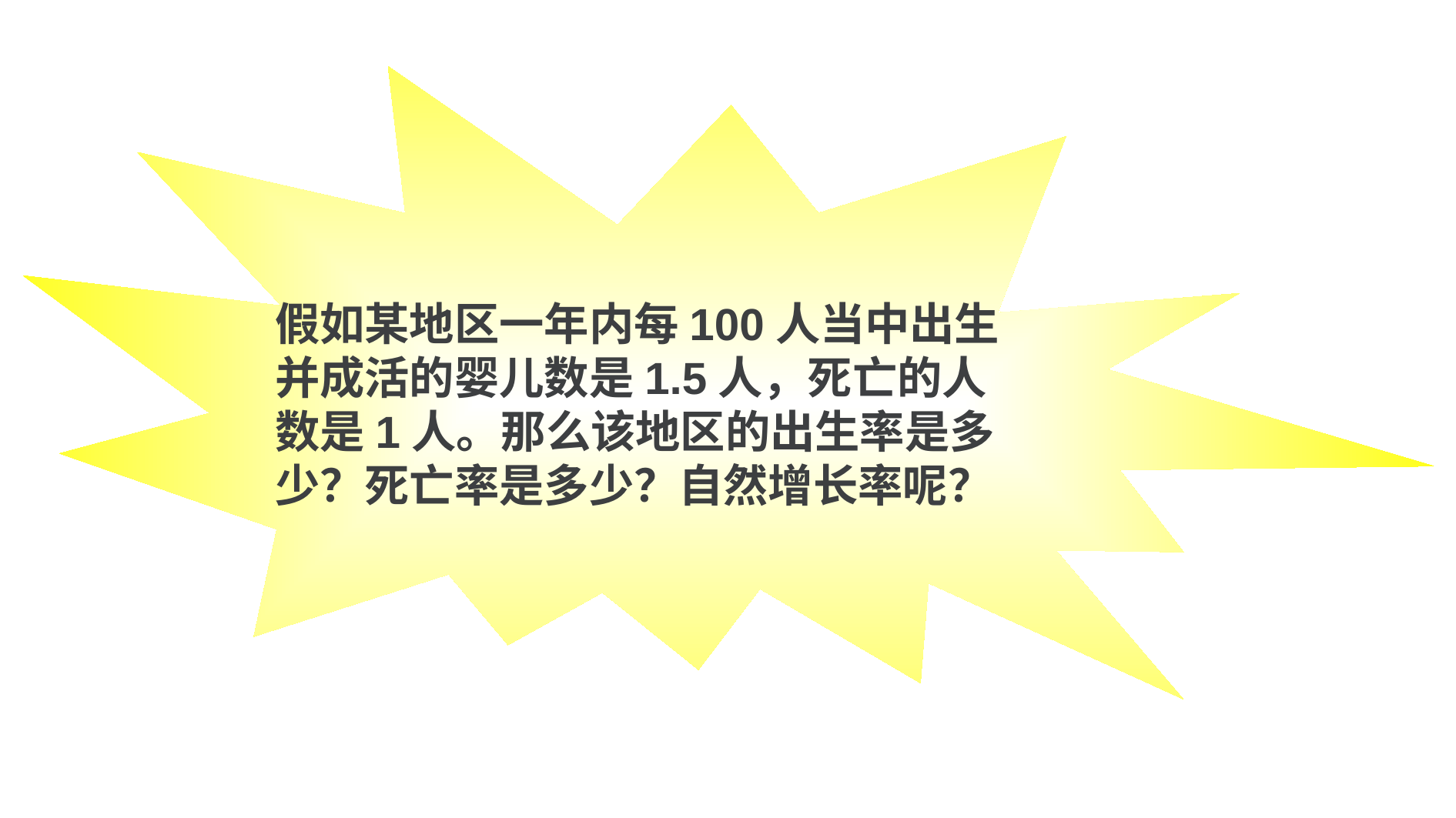

人口自然增长率   =   出生率  —  死亡率
假如某地区一年内每100人当中出生并成活的婴儿数是1.5人，死亡的人数是1人。那么该地区的出生率是多少？死亡率是多少？自然增长率呢？